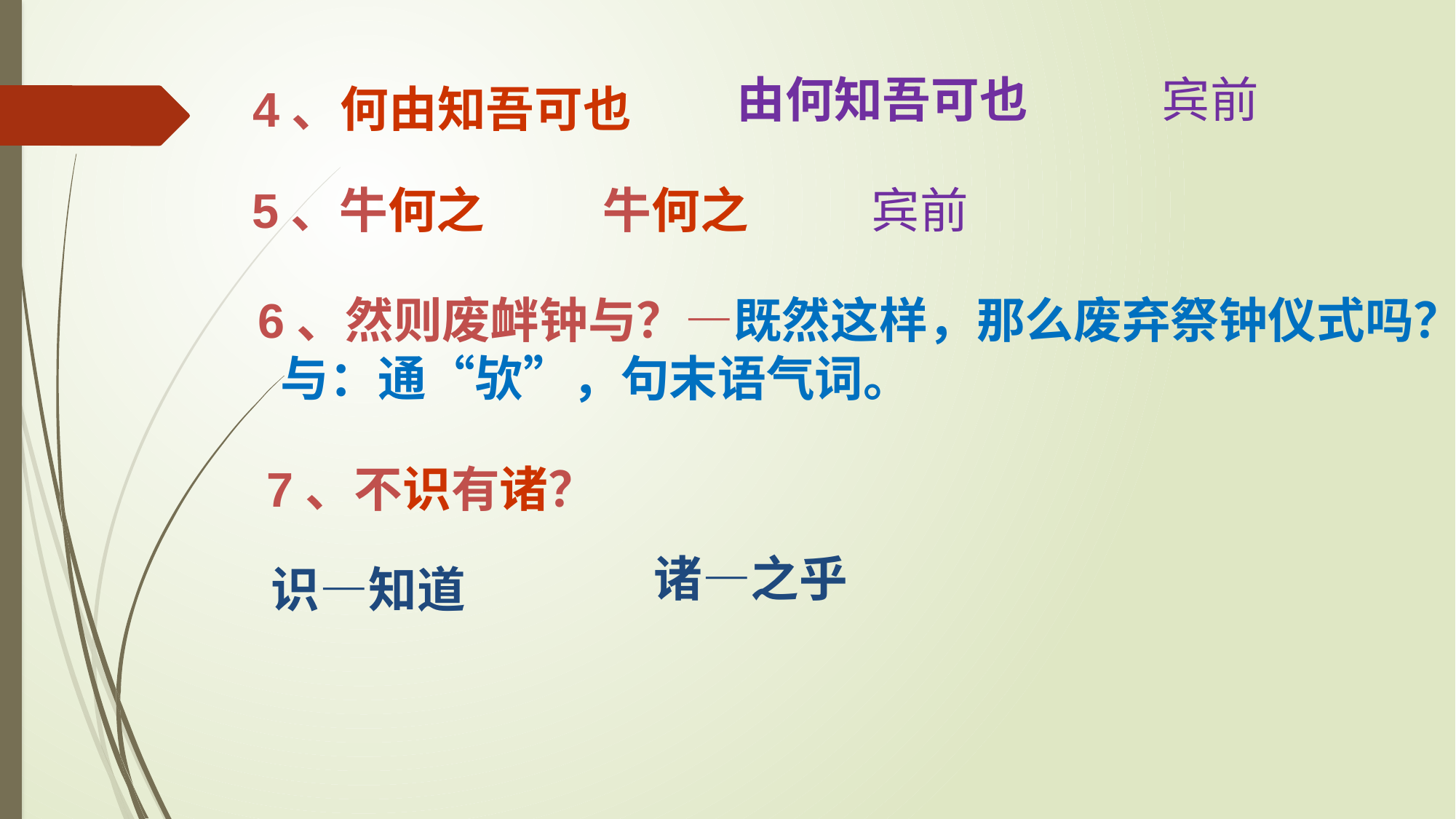

由何知吾可也
宾前
4、何由知吾可也
宾前
牛何之
5、牛何之
6、然则废衅钟与？—既然这样，那么废弃祭钟仪式吗？
 与：通“欤”，句末语气词。
7、不识有诸？
诸—之乎
识—知道